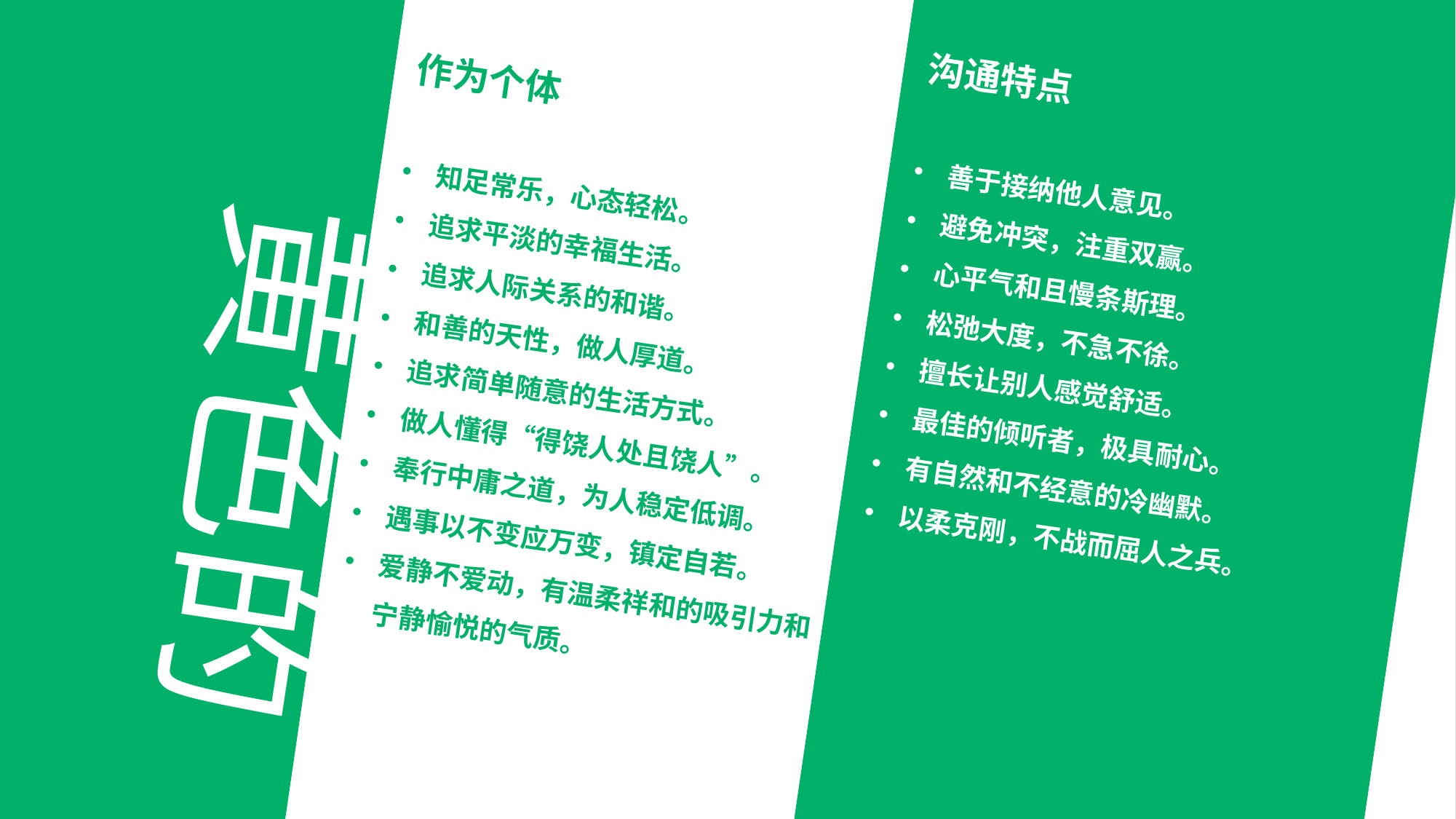

作为个体

知足常乐，心态轻松。
追求平淡的幸福生活。
追求人际关系的和谐。
和善的天性，做人厚道。
追求简单随意的生活方式。
做人懂得“得饶人处且饶人”。
奉行中庸之道，为人稳定低调。
遇事以不变应万变，镇定自若。
爱静不爱动，有温柔祥和的吸引力和宁静愉悦的气质。
沟通特点

善于接纳他人意见。
避免冲突，注重双赢。
心平气和且慢条斯理。
松弛大度，不急不徐。
擅长让别人感觉舒适。
最佳的倾听者，极具耐心。
有自然和不经意的冷幽默。
以柔克刚，不战而屈人之兵。

黄色的